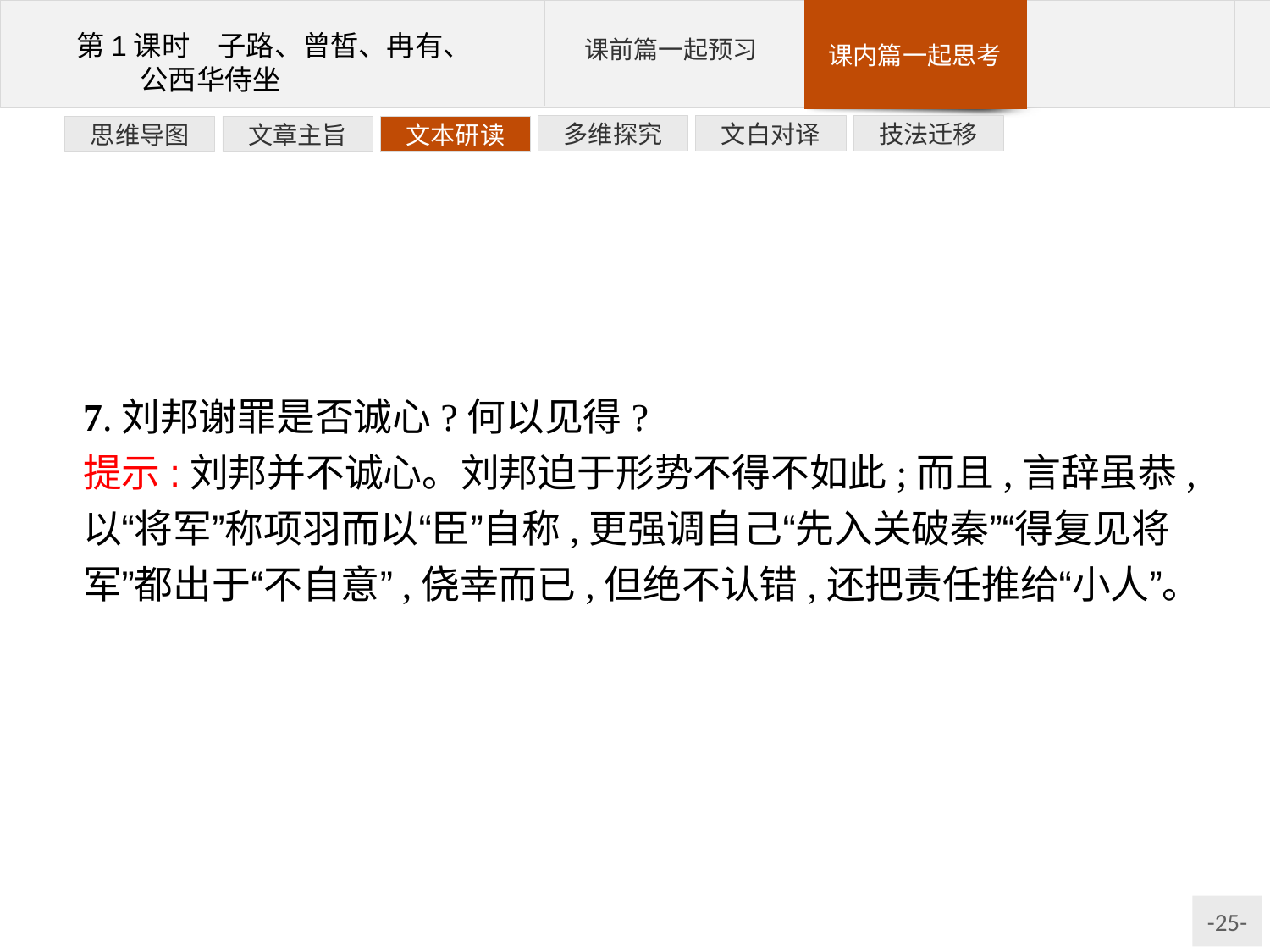

技法迁移
文白对译
多维探究
文本研读
文章主旨
思维导图
7.刘邦谢罪是否诚心?何以见得?
提示:刘邦并不诚心。刘邦迫于形势不得不如此;而且,言辞虽恭,以“将军”称项羽而以“臣”自称,更强调自己“先入关破秦”“得复见将军”都出于“不自意”,侥幸而已,但绝不认错,还把责任推给“小人”。